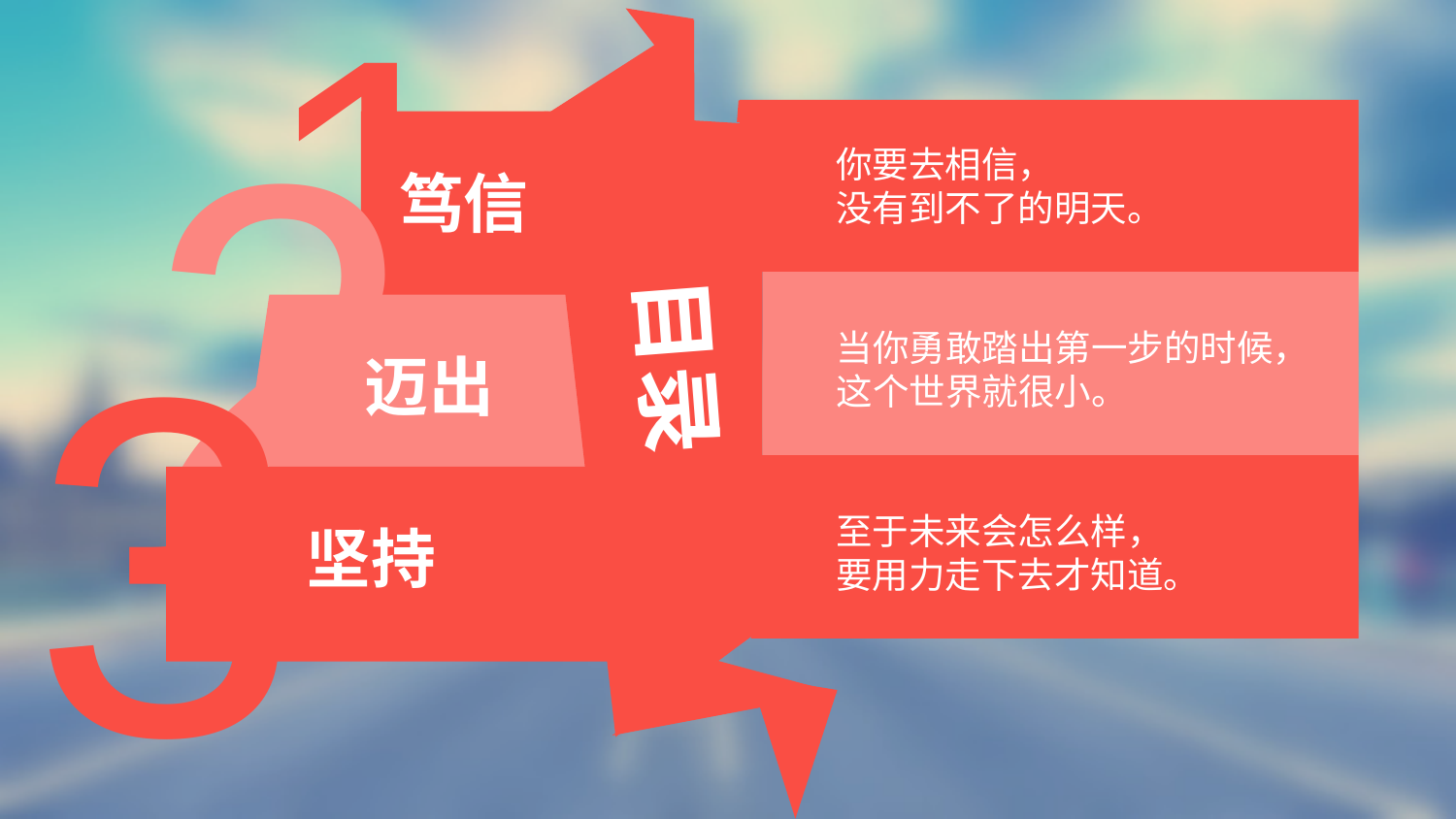

1

目录

2

你要去相信，
没有到不了的明天。
笃信
3

当你勇敢踏出第一步的时候，
这个世界就很小。
迈出

至于未来会怎么样，
要用力走下去才知道。
坚持